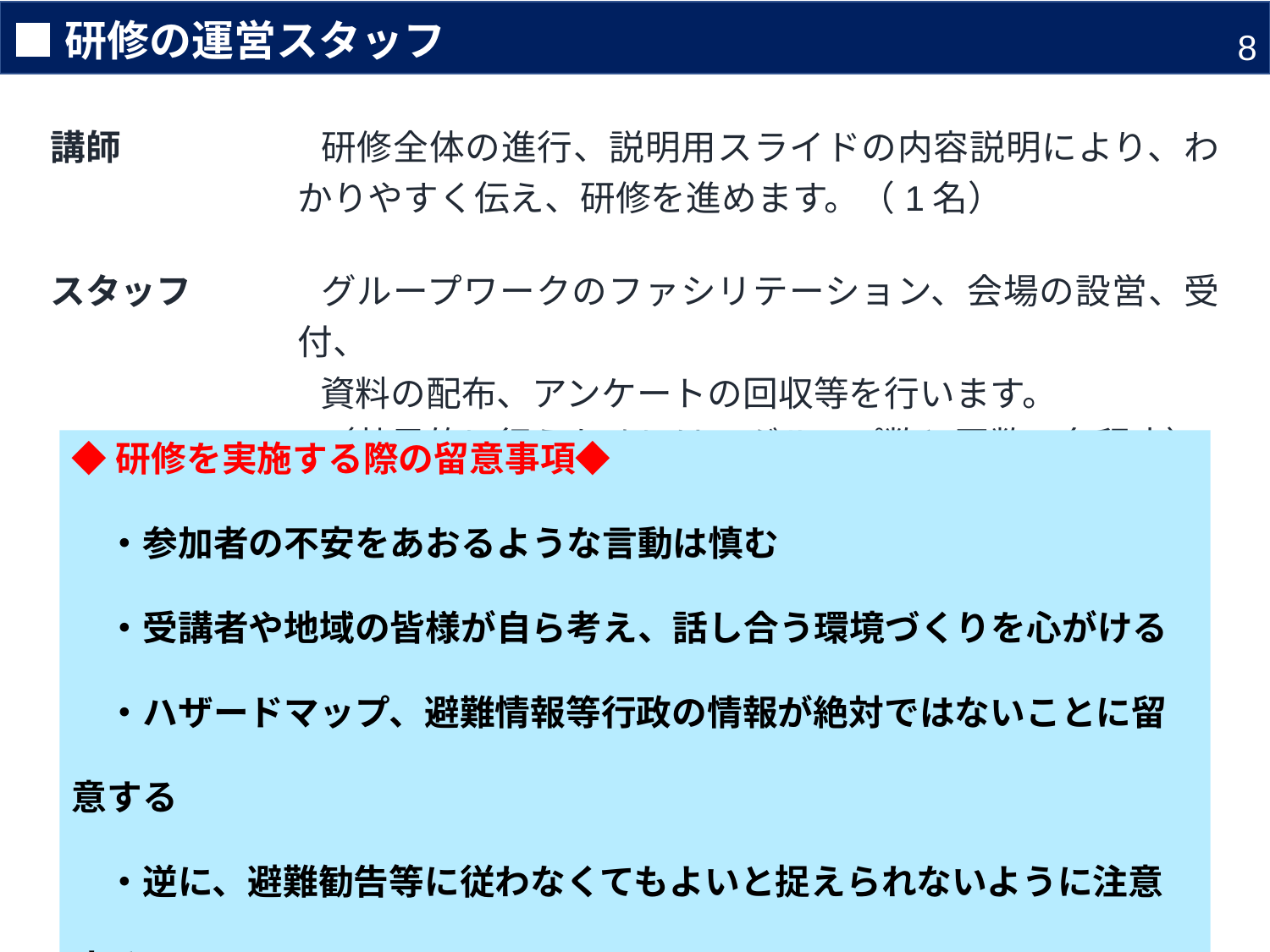

■研修の運営スタッフ
8
| 講師 | 研修全体の進行、説明用スライドの内容説明により、わかりやすく伝え、研修を進めます。（1名） |
| --- | --- |
|  |  |
| スタッフ | グループワークのファシリテーション、会場の設営、受付、 　資料の配布、アンケートの回収等を行います。 　（効果的に行うためには、グループ数と同数４名程度） |
|  |  |
◆研修を実施する際の留意事項◆
　・参加者の不安をあおるような言動は慎む
　・受講者や地域の皆様が自ら考え、話し合う環境づくりを心がける
　・ハザードマップ、避難情報等行政の情報が絶対ではないことに留意する
　・逆に、避難勧告等に従わなくてもよいと捉えられないように注意する
　・研修により防災意識が高まった後、地域の取組が推進されるよう促す